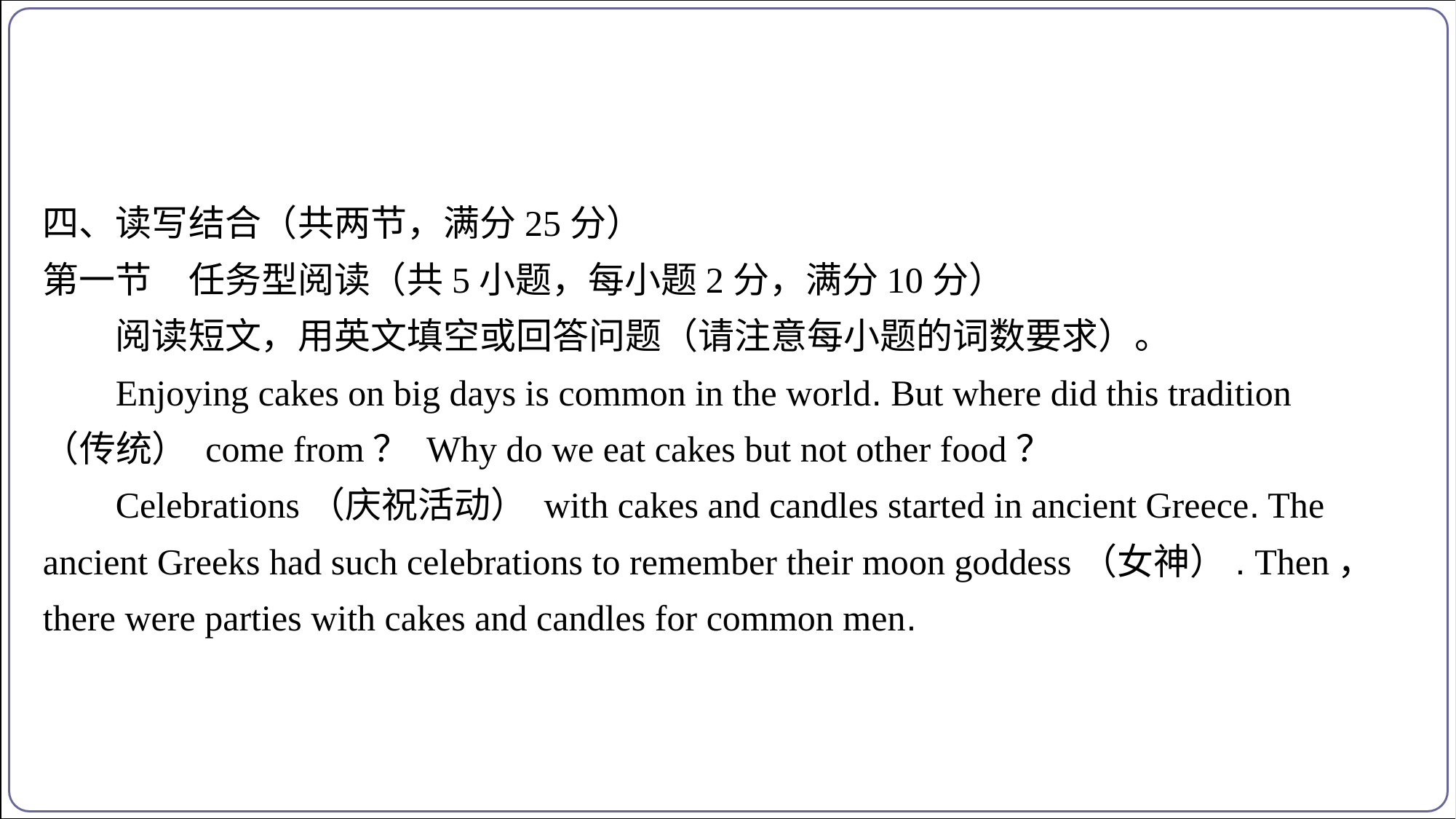

四、读写结合（共两节，满分25分）
第一节　任务型阅读（共5小题，每小题2分，满分10分）
阅读短文，用英文填空或回答问题（请注意每小题的词数要求）。
Enjoying cakes on big days is common in the world. But where did this tradition
（传统） come from？ Why do we eat cakes but not other food？
Celebrations（庆祝活动） with cakes and candles started in ancient Greece. The
ancient Greeks had such celebrations to remember their moon goddess（女神）. Then，
there were parties with cakes and candles for common men.